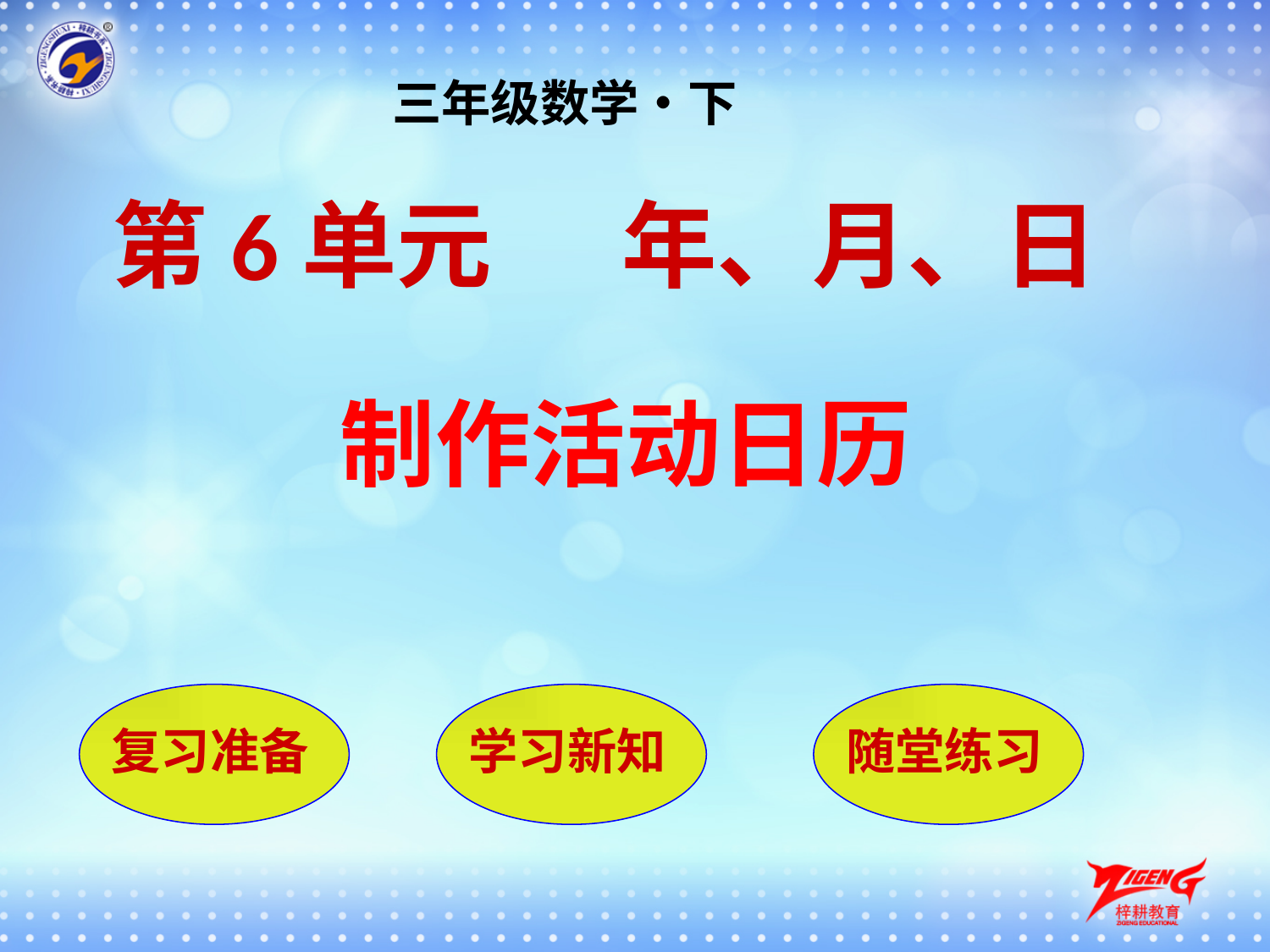

三年级数学•下
第6单元      年、月、日
制作活动日历

复习准备

学习新知

随堂练习